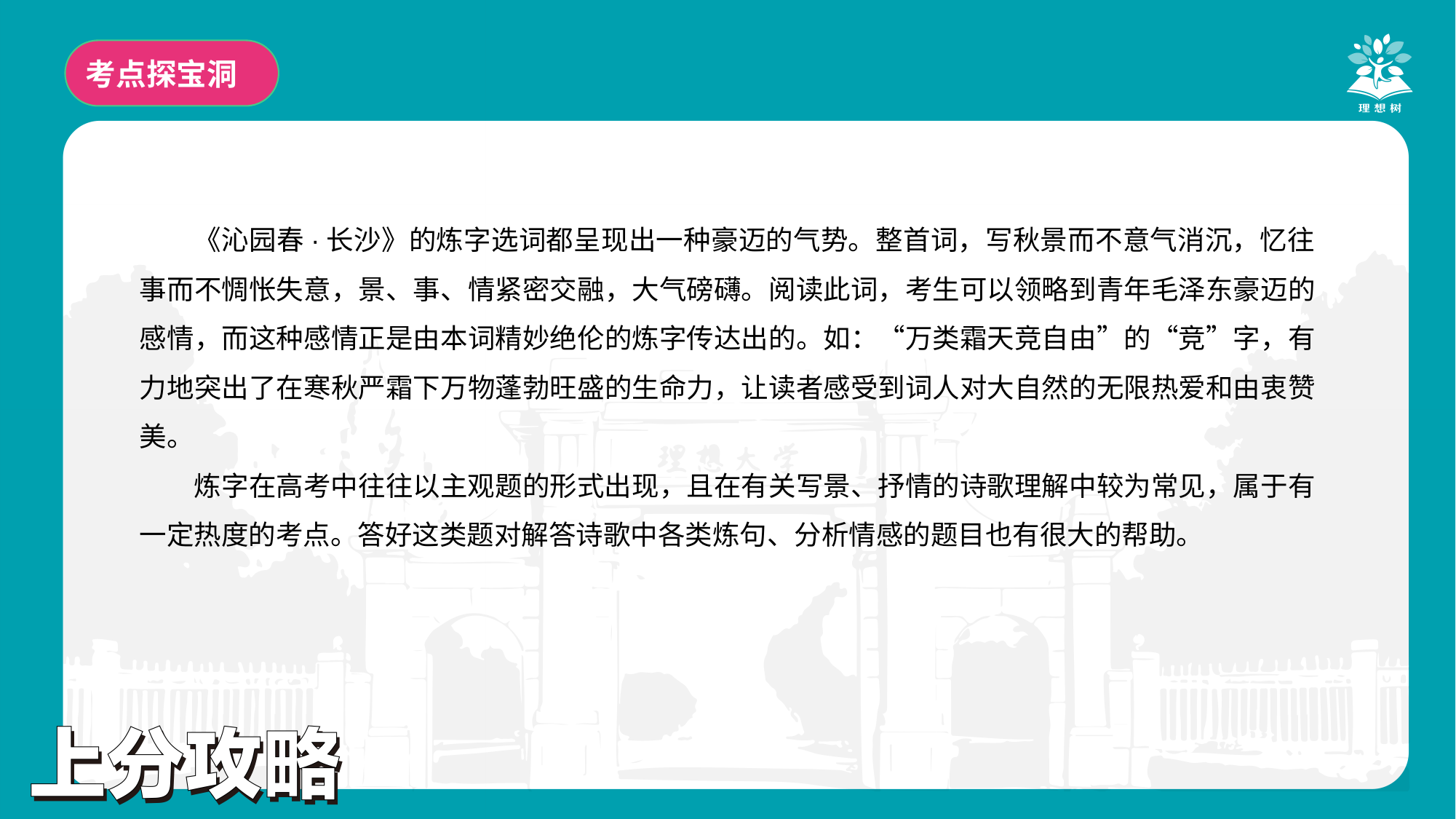

考点探宝洞
《沁园春·长沙》的炼字选词都呈现出一种豪迈的气势。整首词，写秋景而不意气消沉，忆往事而不惆怅失意，景、事、情紧密交融，大气磅礴。阅读此词，考生可以领略到青年毛泽东豪迈的感情，而这种感情正是由本词精妙绝伦的炼字传达出的。如：“万类霜天竞自由”的“竞”字，有力地突出了在寒秋严霜下万物蓬勃旺盛的生命力，让读者感受到词人对大自然的无限热爱和由衷赞美。
炼字在高考中往往以主观题的形式出现，且在有关写景、抒情的诗歌理解中较为常见，属于有一定热度的考点。答好这类题对解答诗歌中各类炼句、分析情感的题目也有很大的帮助。